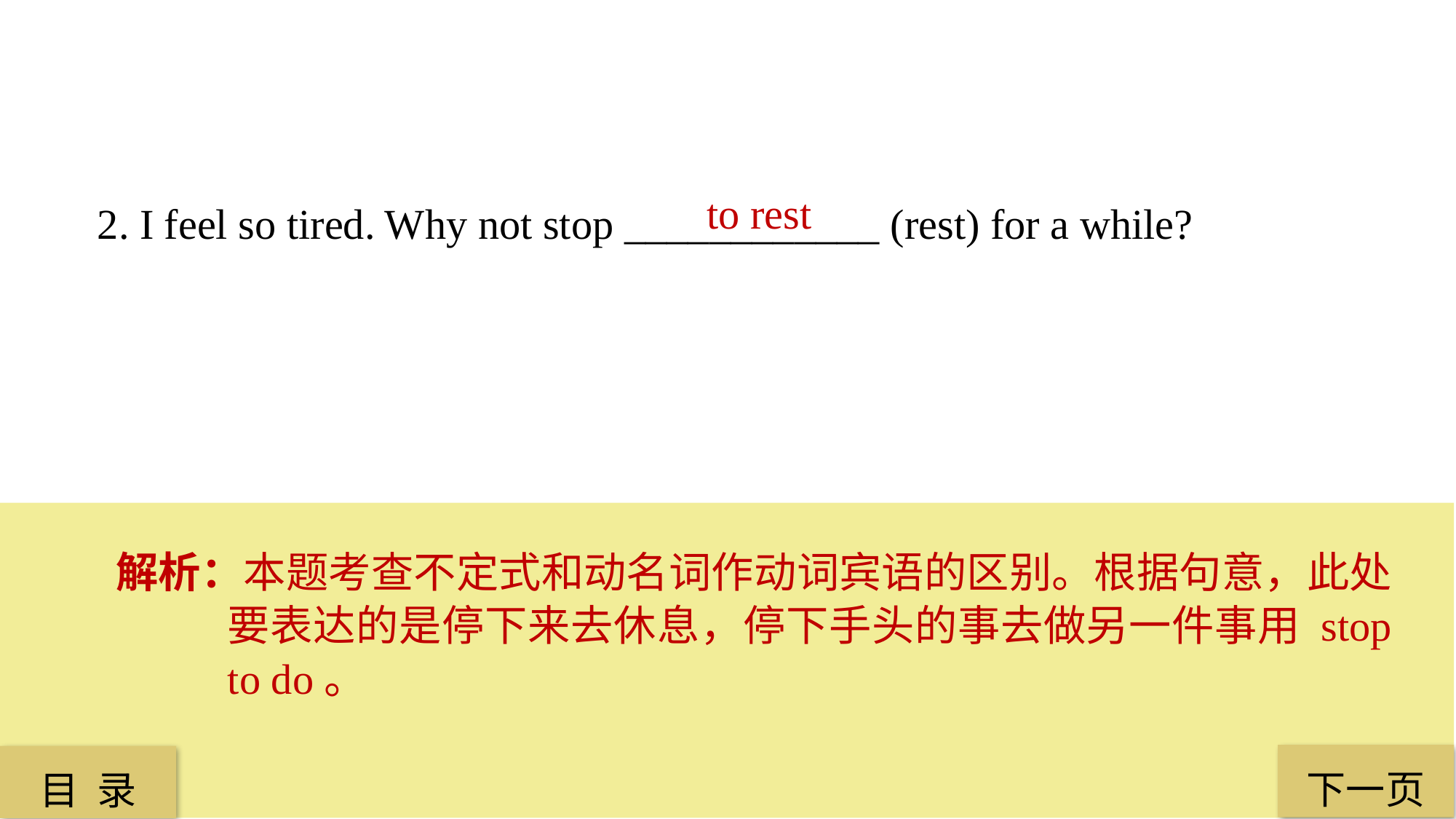

to rest
2. I feel so tired. Why not stop ____________ (rest) for a while?
解析：本题考查不定式和动名词作动词宾语的区别。根据句意，此处要表达的是停下来去休息，停下手头的事去做另一件事用 stop to do。